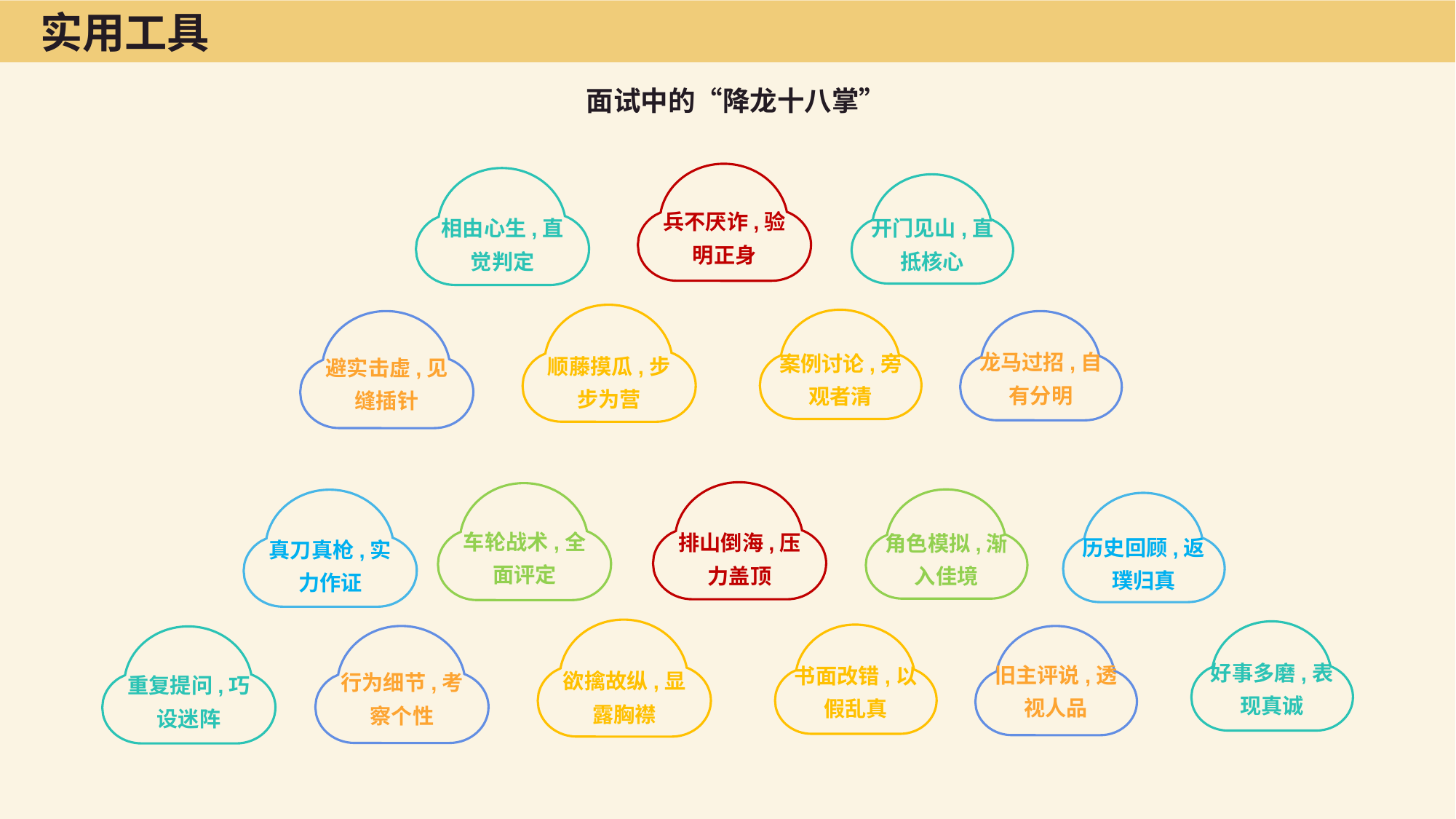

实用工具
面试中的“降龙十八掌”

兵不厌诈,验明正身
开门见山,直抵核心
相由心生,直觉判定

龙马过招,自有分明
案例讨论,旁观者清
顺藤摸瓜,步步为营
避实击虚,见缝插针

车轮战术,全面评定
排山倒海,压力盖顶
角色模拟,渐入佳境
历史回顾,返璞归真
真刀真枪,实力作证

好事多磨,表现真诚
旧主评说,透视人品

书面改错,以假乱真
欲擒故纵,显露胸襟
行为细节,考察个性
重复提问,巧设迷阵